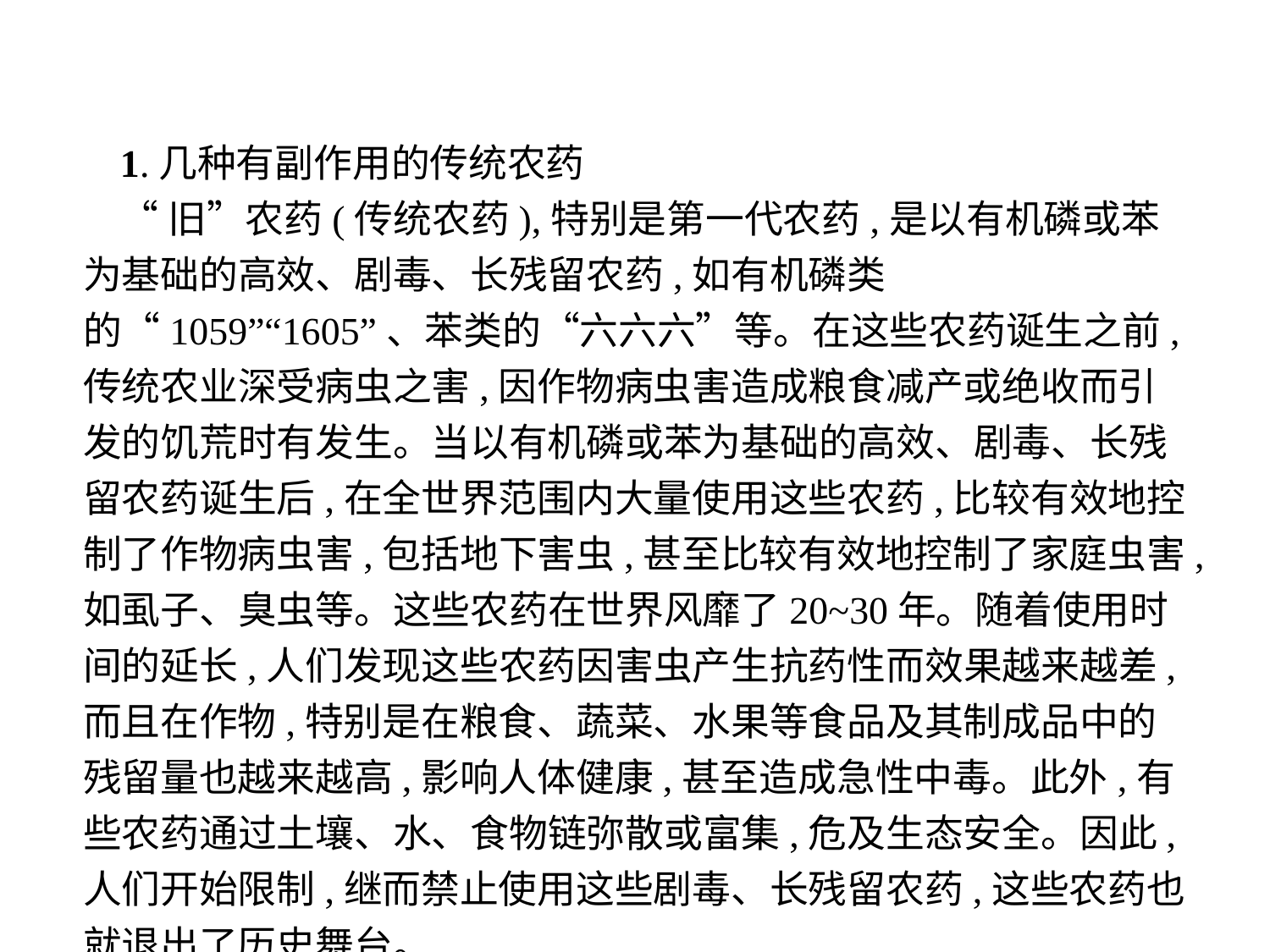

1.几种有副作用的传统农药
“旧”农药(传统农药),特别是第一代农药,是以有机磷或苯为基础的高效、剧毒、长残留农药,如有机磷类的“1059”“1605”、苯类的“六六六”等。在这些农药诞生之前,传统农业深受病虫之害,因作物病虫害造成粮食减产或绝收而引发的饥荒时有发生。当以有机磷或苯为基础的高效、剧毒、长残留农药诞生后,在全世界范围内大量使用这些农药,比较有效地控制了作物病虫害,包括地下害虫,甚至比较有效地控制了家庭虫害,如虱子、臭虫等。这些农药在世界风靡了20~30年。随着使用时间的延长,人们发现这些农药因害虫产生抗药性而效果越来越差,而且在作物,特别是在粮食、蔬菜、水果等食品及其制成品中的残留量也越来越高,影响人体健康,甚至造成急性中毒。此外,有些农药通过土壤、水、食物链弥散或富集,危及生态安全。因此,人们开始限制,继而禁止使用这些剧毒、长残留农药,这些农药也就退出了历史舞台。